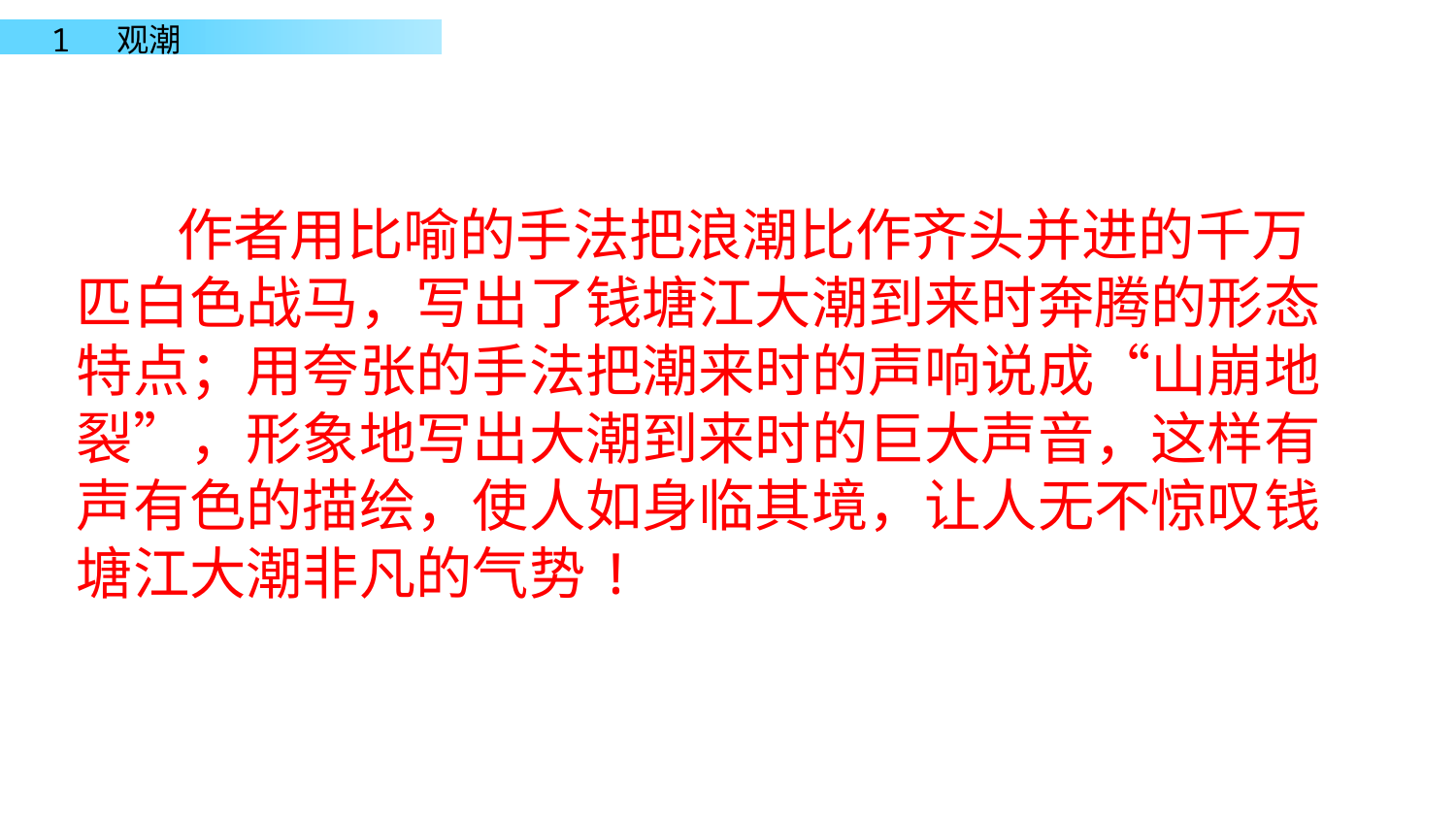

作者用比喻的手法把浪潮比作齐头并进的千万匹白色战马，写出了钱塘江大潮到来时奔腾的形态特点；用夸张的手法把潮来时的声响说成“山崩地裂”，形象地写出大潮到来时的巨大声音，这样有声有色的描绘，使人如身临其境，让人无不惊叹钱塘江大潮非凡的气势!